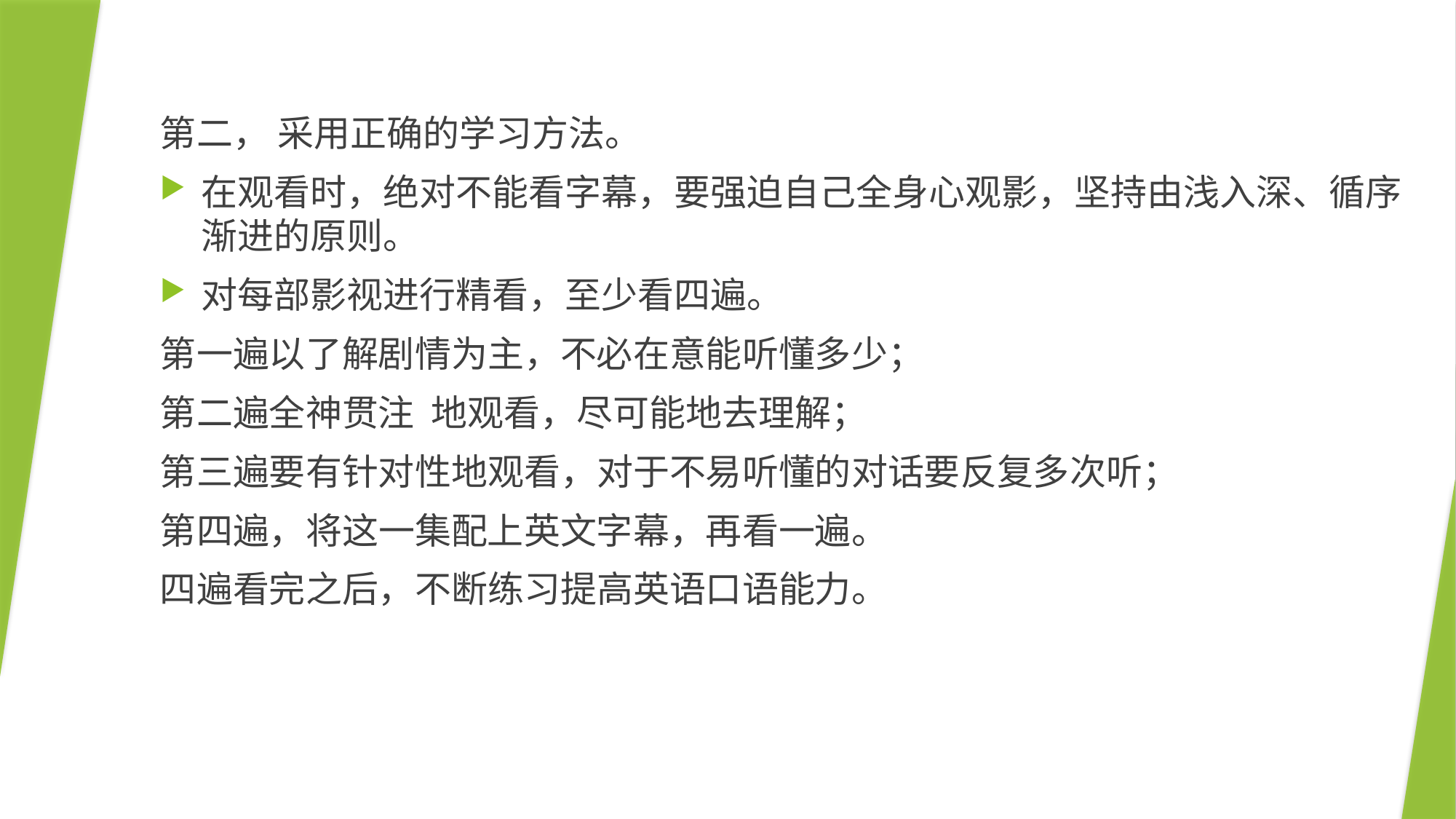

第二， 采用正确的学习方法。
在观看时，绝对不能看字幕，要强迫自己全身心观影，坚持由浅入深、循序渐进的原则。
对每部影视进行精看，至少看四遍。
第一遍以了解剧情为主，不必在意能听懂多少；
第二遍全神贯注  地观看，尽可能地去理解；
第三遍要有针对性地观看，对于不易听懂的对话要反复多次听；
第四遍，将这一集配上英文字幕，再看一遍。
四遍看完之后，不断练习提高英语口语能力。